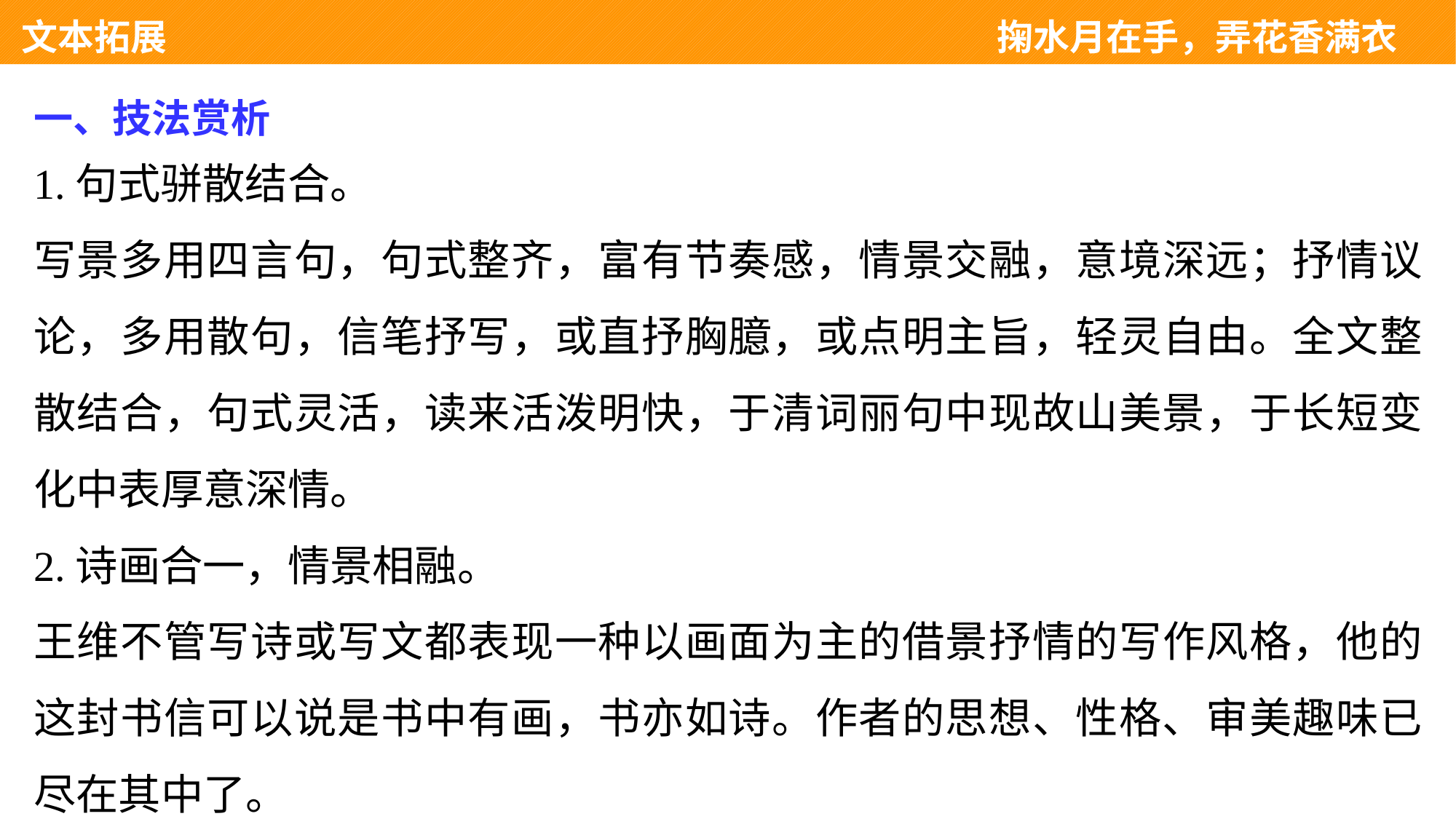

文本拓展        　　　　　　　　　　　　　　　　　　　　　掬水月在手，弄花香满衣
一、技法赏析
1.句式骈散结合。
写景多用四言句，句式整齐，富有节奏感，情景交融，意境深远；抒情议论，多用散句，信笔抒写，或直抒胸臆，或点明主旨，轻灵自由。全文整散结合，句式灵活，读来活泼明快，于清词丽句中现故山美景，于长短变化中表厚意深情。
2.诗画合一，情景相融。
王维不管写诗或写文都表现一种以画面为主的借景抒情的写作风格，他的这封书信可以说是书中有画，书亦如诗。作者的思想、性格、审美趣味已尽在其中了。